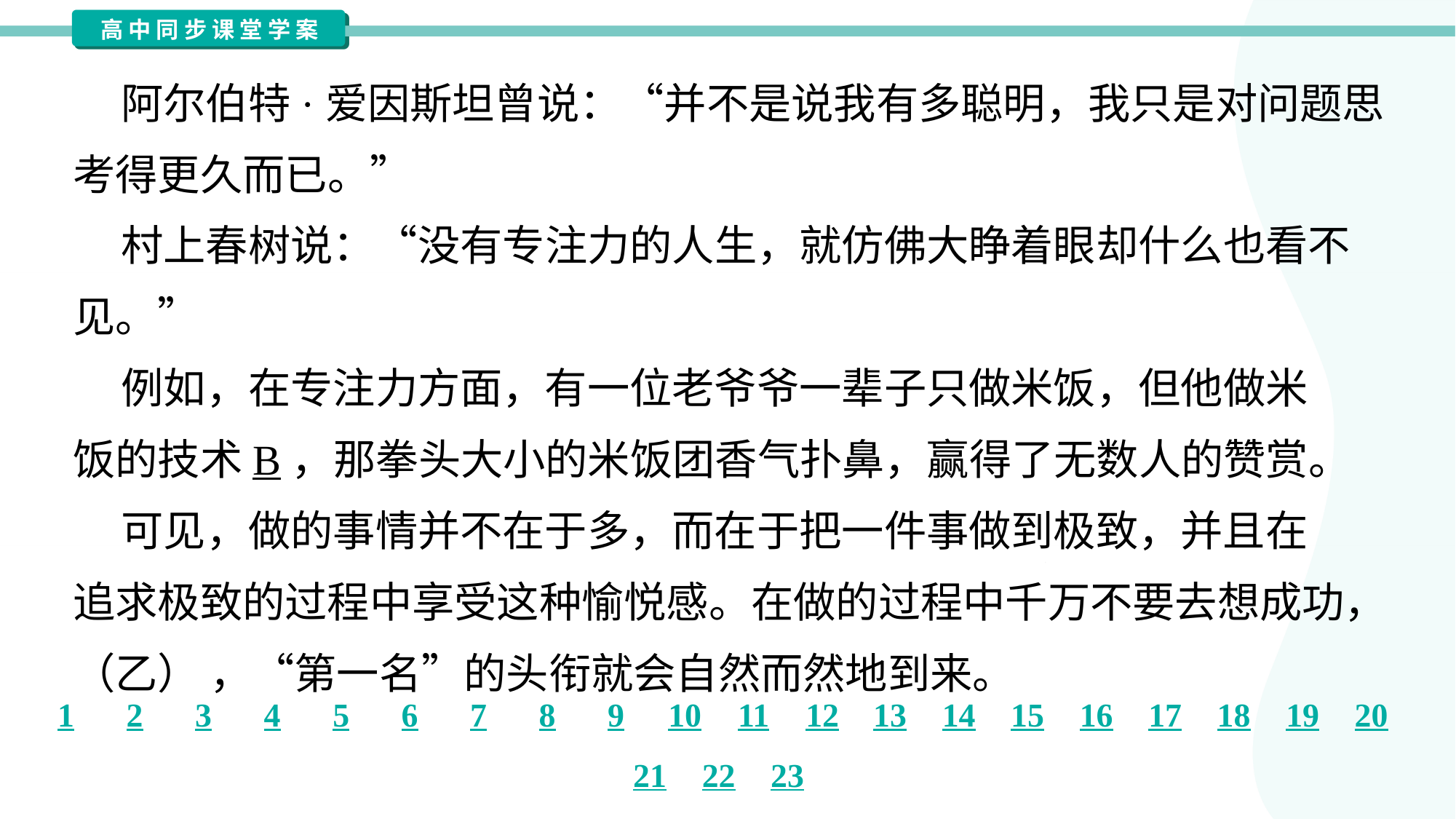

阿尔伯特·爱因斯坦曾说：“并不是说我有多聪明，我只是对问题思
考得更久而已。”
    村上春树说：“没有专注力的人生，就仿佛大睁着眼却什么也看不
见。”
    例如，在专注力方面，有一位老爷爷一辈子只做米饭，但他做米
饭的技术B，那拳头大小的米饭团香气扑鼻，赢得了无数人的赞赏。
    可见，做的事情并不在于多，而在于把一件事做到极致，并且在
追求极致的过程中享受这种愉悦感。在做的过程中千万不要去想成功，
（乙） ，“第一名”的头衔就会自然而然地到来。